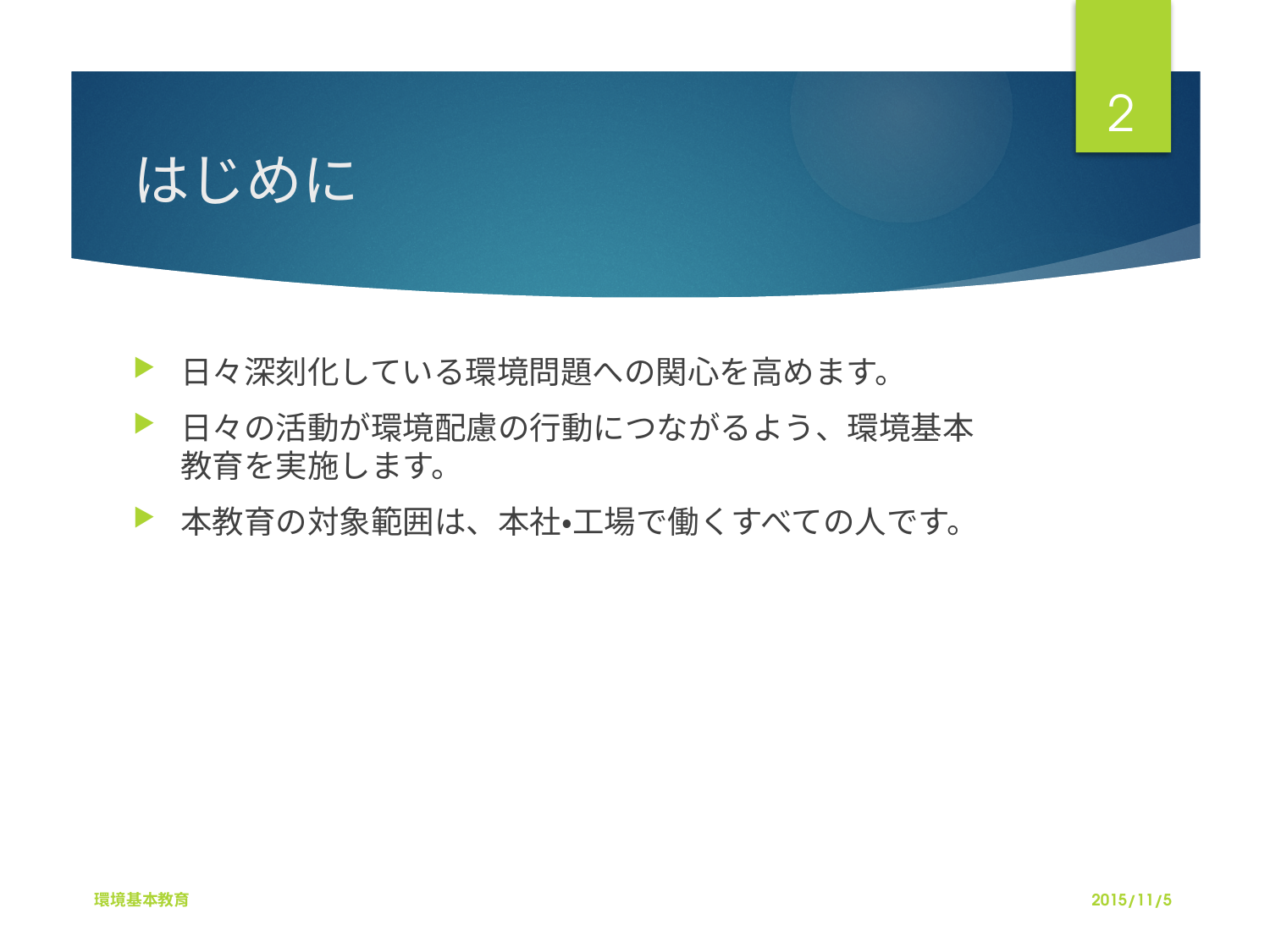

2
# はじめに
日々深刻化している環境問題への関心を高めます。
日々の活動が環境配慮の行動につながるよう、環境基本教育を実施します。
本教育の対象範囲は、本社・工場で働くすべての人です。
環境基本教育
2015/11/5